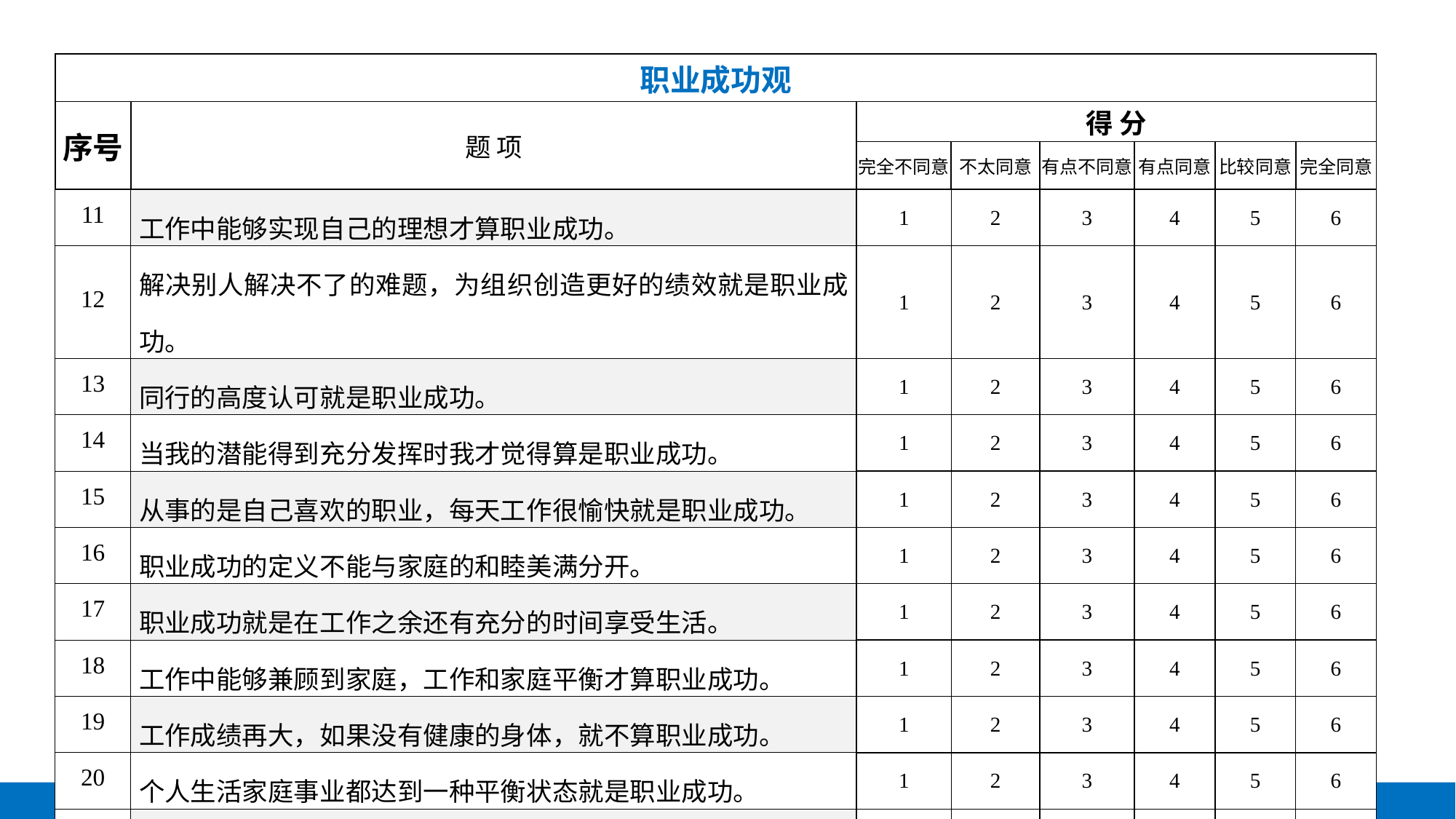

| 职业成功观 |  |  |  |  |  |  |  |
| --- | --- | --- | --- | --- | --- | --- | --- |
| 序号 | 题 项 | 得 分 |  |  |  |  |  |
|  |  | 完全不同意 | 不太同意 | 有点不同意 | 有点同意 | 比较同意 | 完全同意 |
| 11 | 工作中能够实现自己的理想才算职业成功。 | 1 | 2 | 3 | 4 | 5 | 6 |
| 12 | 解决别人解决不了的难题，为组织创造更好的绩效就是职业成功。 | 1 | 2 | 3 | 4 | 5 | 6 |
| 13 | 同行的高度认可就是职业成功。 | 1 | 2 | 3 | 4 | 5 | 6 |
| 14 | 当我的潜能得到充分发挥时我才觉得算是职业成功。 | 1 | 2 | 3 | 4 | 5 | 6 |
| 15 | 从事的是自己喜欢的职业，每天工作很愉快就是职业成功。 | 1 | 2 | 3 | 4 | 5 | 6 |
| 16 | 职业成功的定义不能与家庭的和睦美满分开。 | 1 | 2 | 3 | 4 | 5 | 6 |
| 17 | 职业成功就是在工作之余还有充分的时间享受生活。 | 1 | 2 | 3 | 4 | 5 | 6 |
| 18 | 工作中能够兼顾到家庭，工作和家庭平衡才算职业成功。 | 1 | 2 | 3 | 4 | 5 | 6 |
| 19 | 工作成绩再大，如果没有健康的身体，就不算职业成功。 | 1 | 2 | 3 | 4 | 5 | 6 |
| 20 | 个人生活家庭事业都达到一种平衡状态就是职业成功。 | 1 | 2 | 3 | 4 | 5 | 6 |
| 21 | 在繁重的工作压力下依然保持身心健康就是职业成功。 | 1 | 2 | 3 | 4 | 5 | 6 |